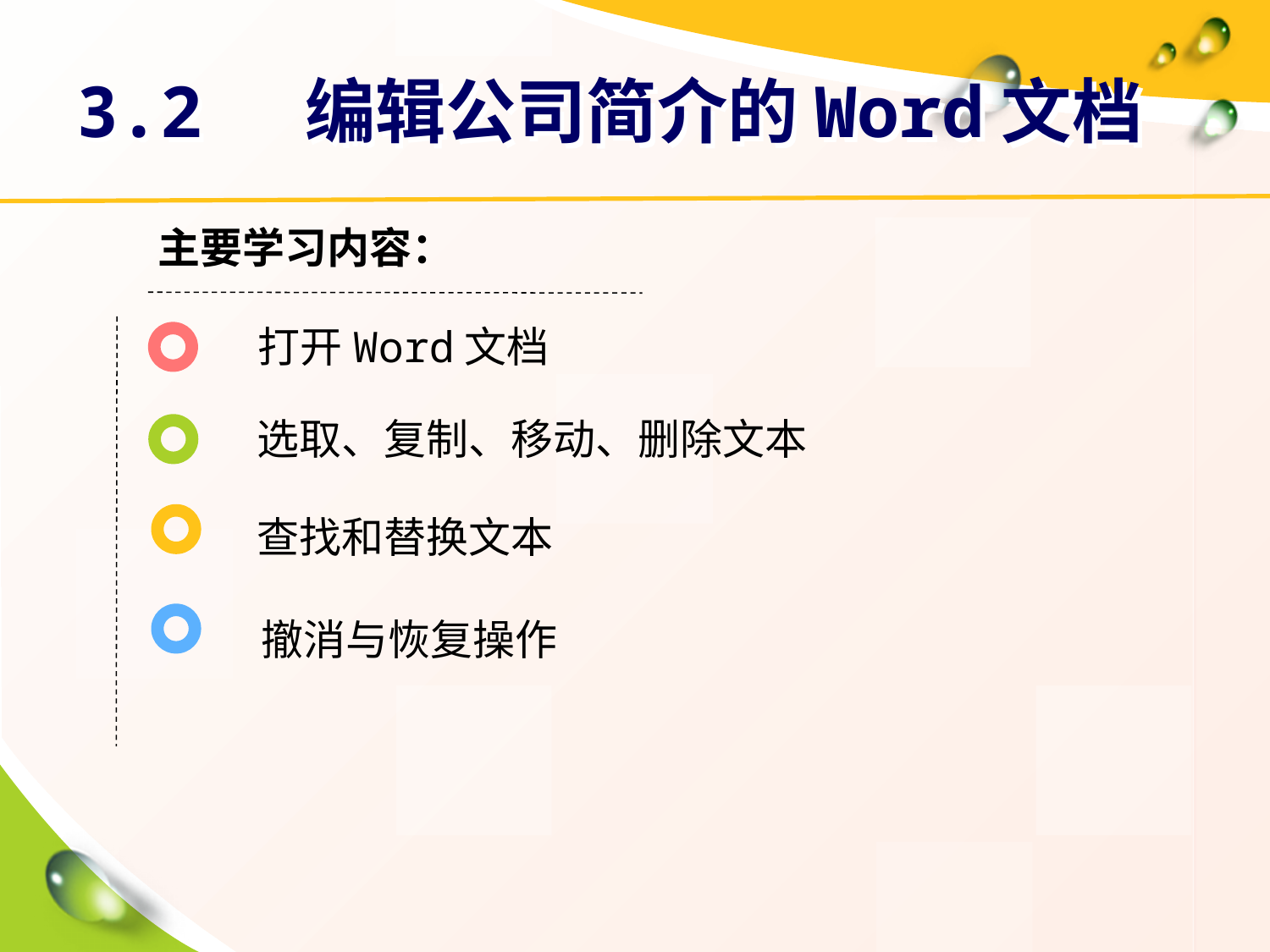

# 3.2  编辑公司简介的Word文档

主要学习内容：
打开Word文档

选取、复制、移动、删除文本

查找和替换文本

撤消与恢复操作